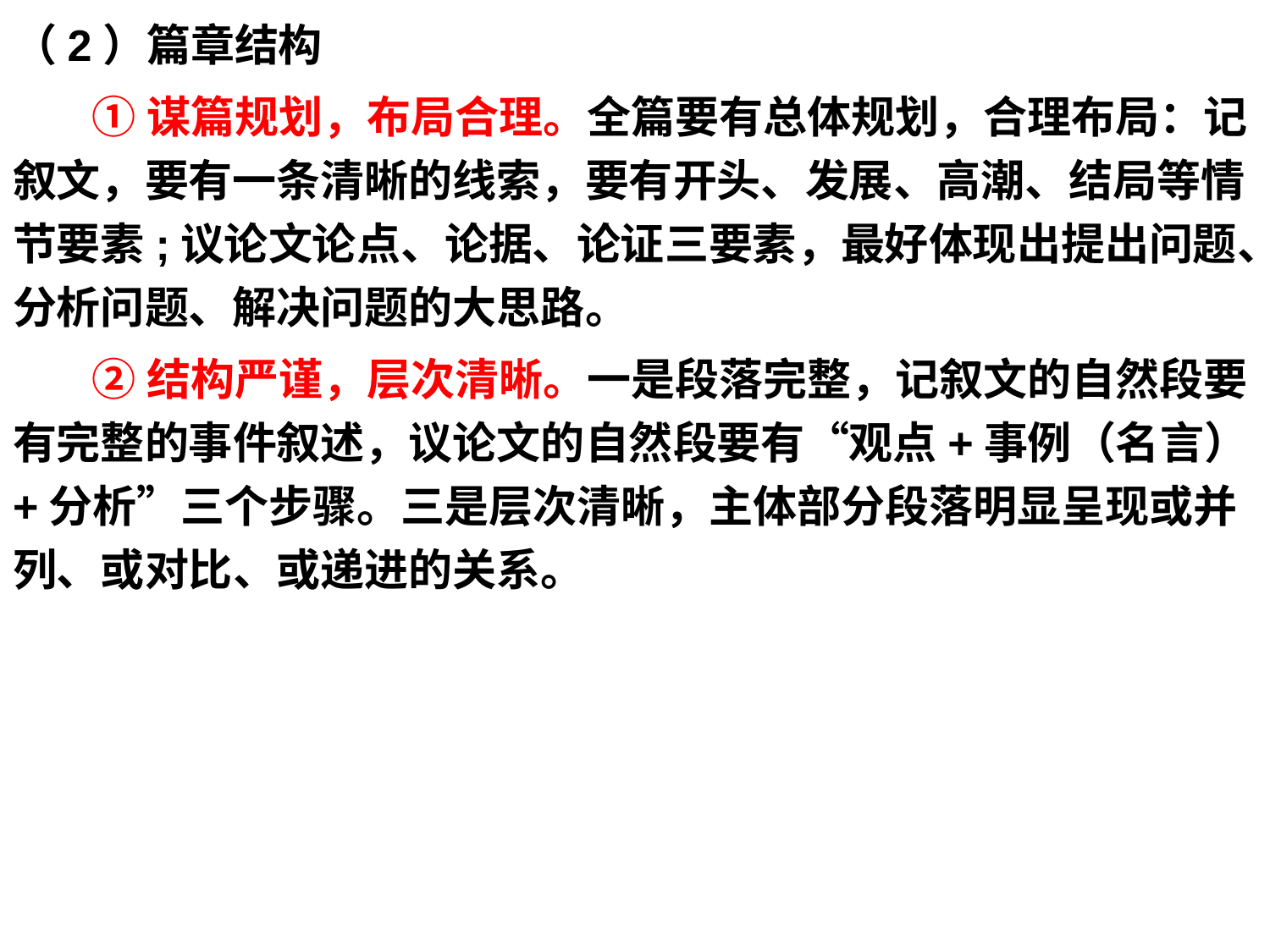

（2）篇章结构
        ①谋篇规划，布局合理。全篇要有总体规划，合理布局：记叙文，要有一条清晰的线索，要有开头、发展、高潮、结局等情节要素;议论文论点、论据、论证三要素，最好体现出提出问题、分析问题、解决问题的大思路。
        ②结构严谨，层次清晰。一是段落完整，记叙文的自然段要有完整的事件叙述，议论文的自然段要有“观点+事例（名言）+分析”三个步骤。三是层次清晰，主体部分段落明显呈现或并列、或对比、或递进的关系。